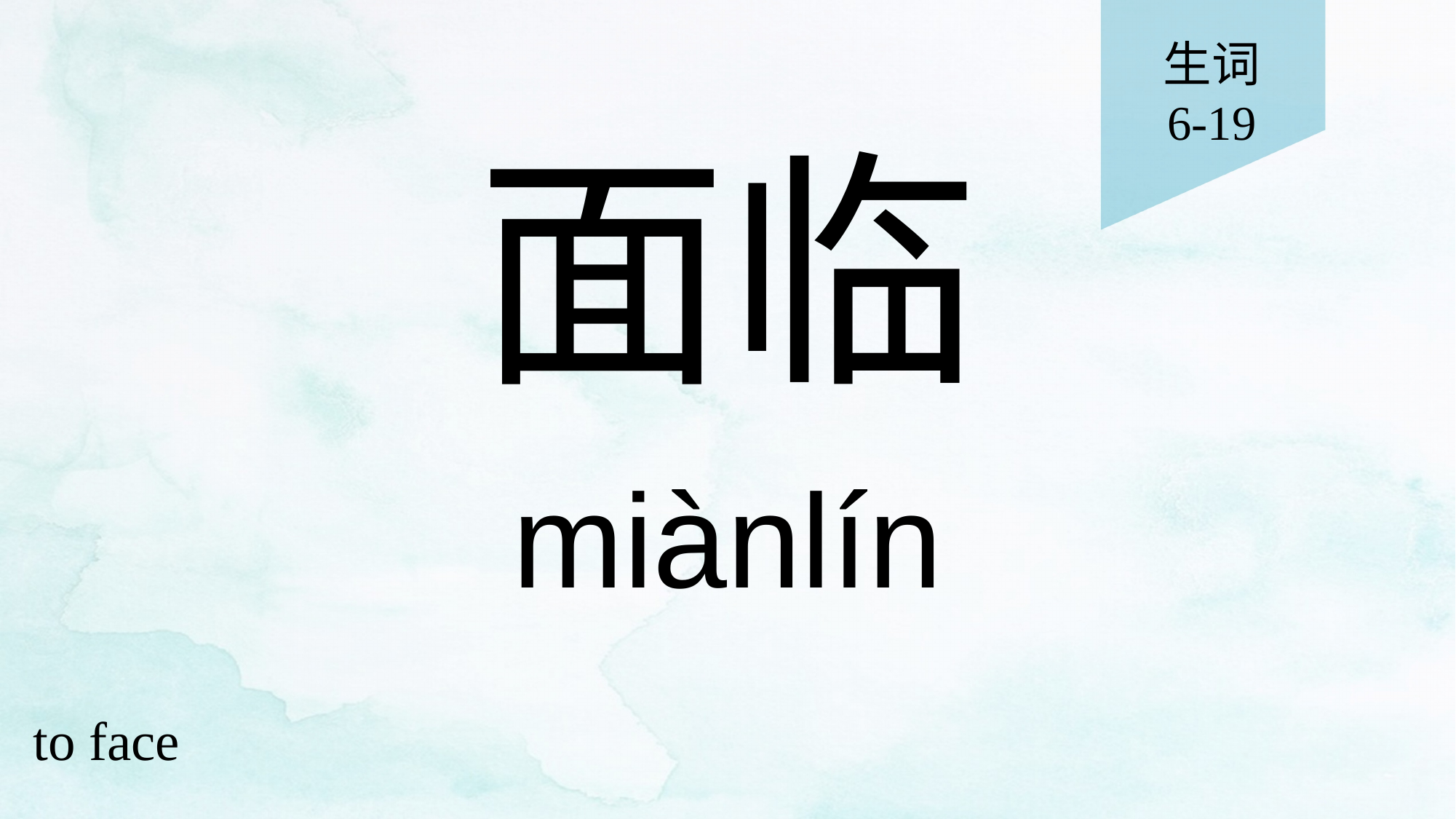

生词
6-19
# 面临
miànlín
to face